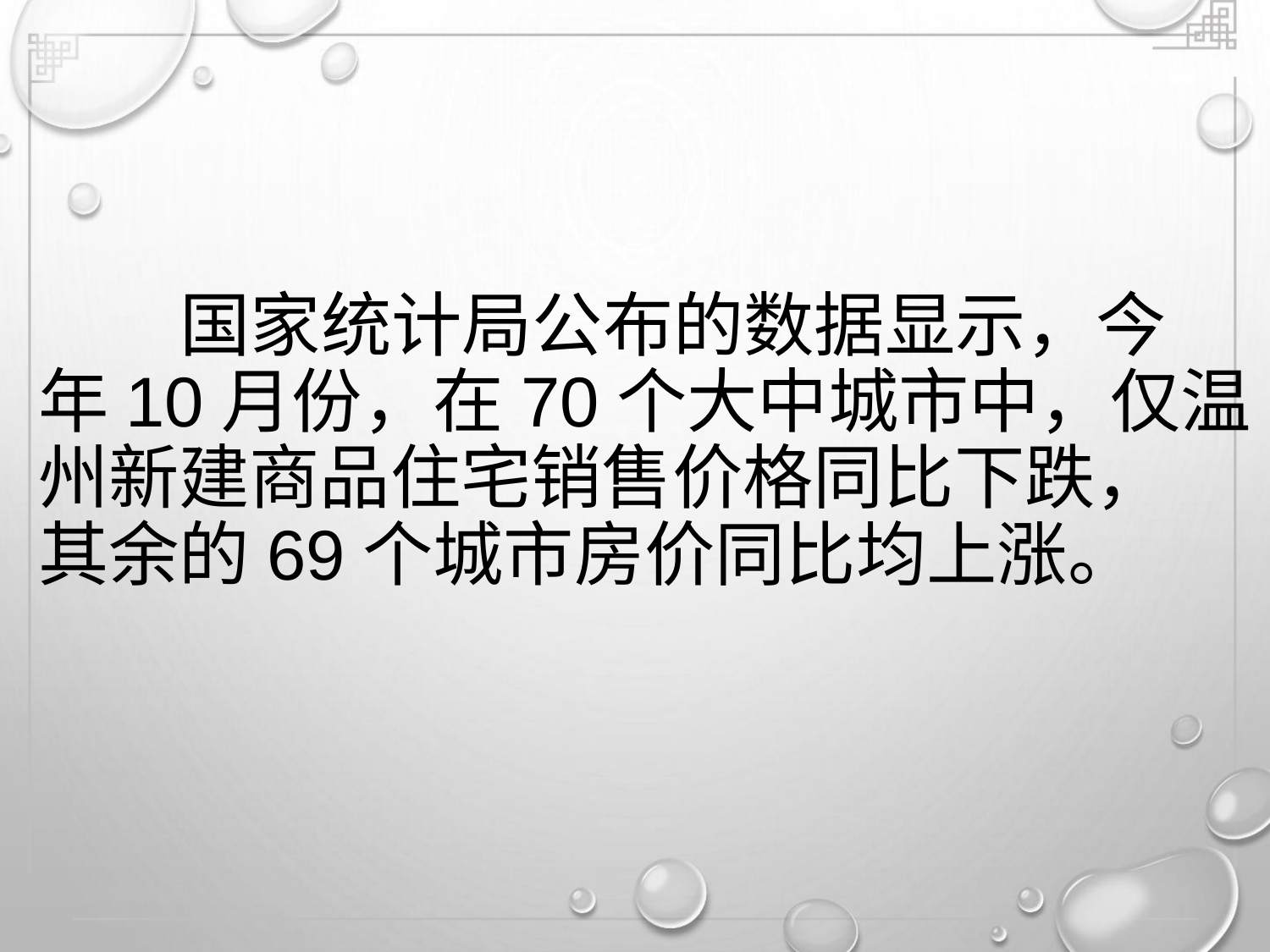

国家统计局公布的数据显示，今
年10月份，在70个大中城市中，仅温
州新建商品住宅销售价格同比下跌，
其余的69个城市房价同比均上涨。